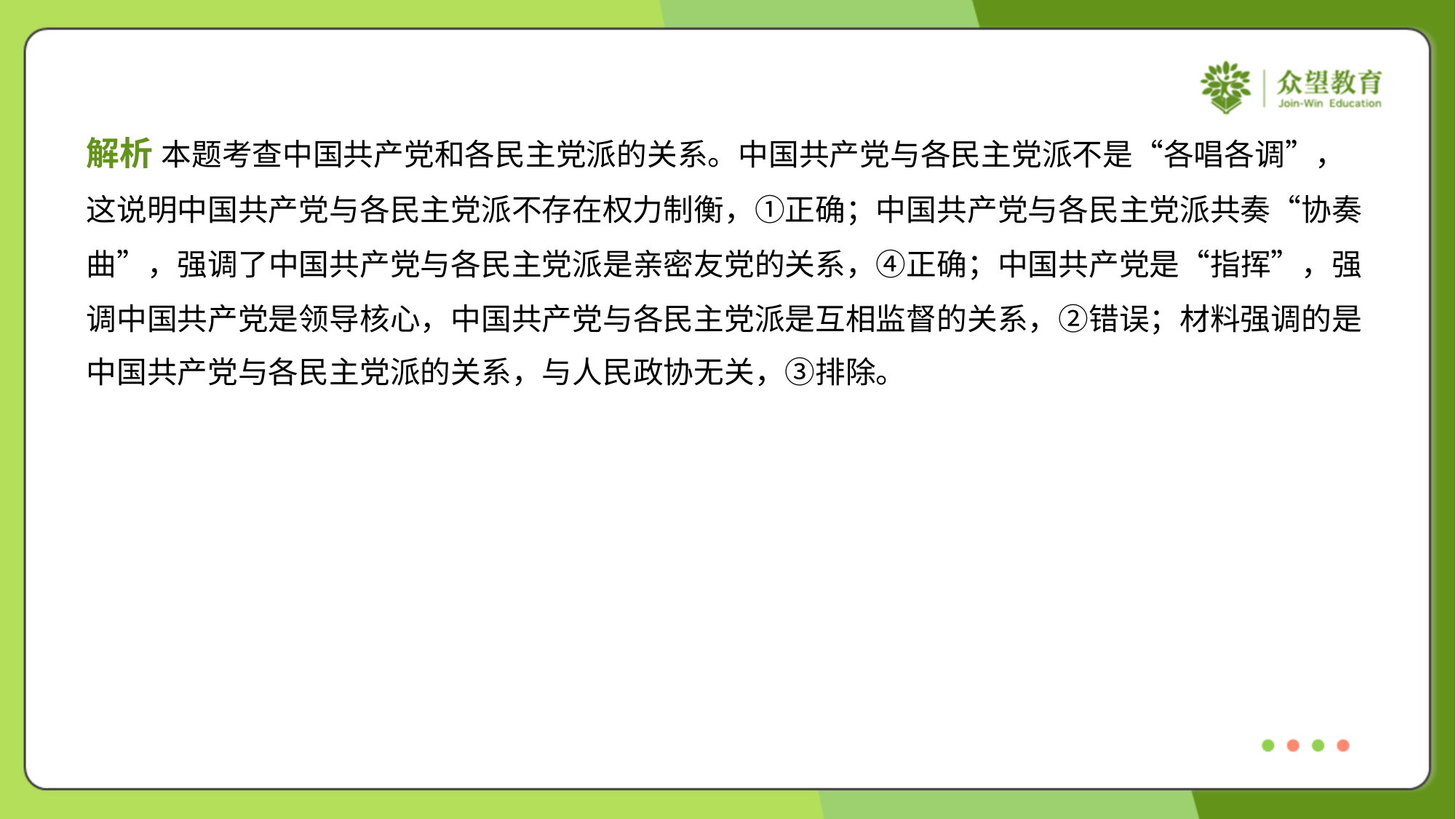

解析 本题考查中国共产党和各民主党派的关系。中国共产党与各民主党派不是“各唱各调”，
这说明中国共产党与各民主党派不存在权力制衡，①正确；中国共产党与各民主党派共奏“协奏
曲”，强调了中国共产党与各民主党派是亲密友党的关系，④正确；中国共产党是“指挥”，强
调中国共产党是领导核心，中国共产党与各民主党派是互相监督的关系，②错误；材料强调的是
中国共产党与各民主党派的关系，与人民政协无关，③排除。